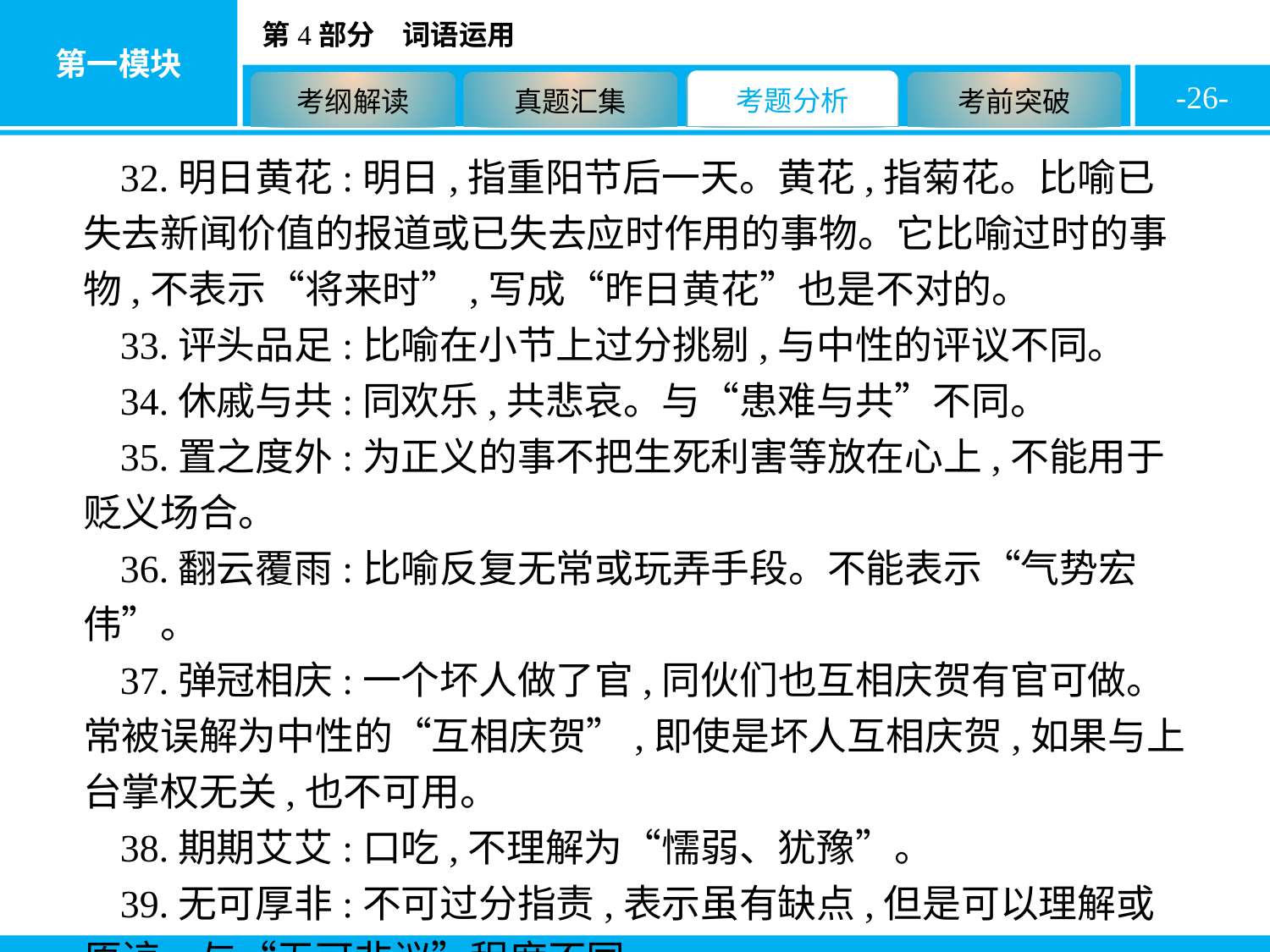

-26-
32.明日黄花:明日,指重阳节后一天。黄花,指菊花。比喻已失去新闻价值的报道或已失去应时作用的事物。它比喻过时的事物,不表示“将来时”,写成“昨日黄花”也是不对的。
33.评头品足:比喻在小节上过分挑剔,与中性的评议不同。
34.休戚与共:同欢乐,共悲哀。与“患难与共”不同。
35.置之度外:为正义的事不把生死利害等放在心上,不能用于贬义场合。
36.翻云覆雨:比喻反复无常或玩弄手段。不能表示“气势宏伟”。
37.弹冠相庆:一个坏人做了官,同伙们也互相庆贺有官可做。常被误解为中性的“互相庆贺”,即使是坏人互相庆贺,如果与上台掌权无关,也不可用。
38.期期艾艾:口吃,不理解为“懦弱、犹豫”。
39.无可厚非:不可过分指责,表示虽有缺点,但是可以理解或原谅。与“无可非议”程度不同。